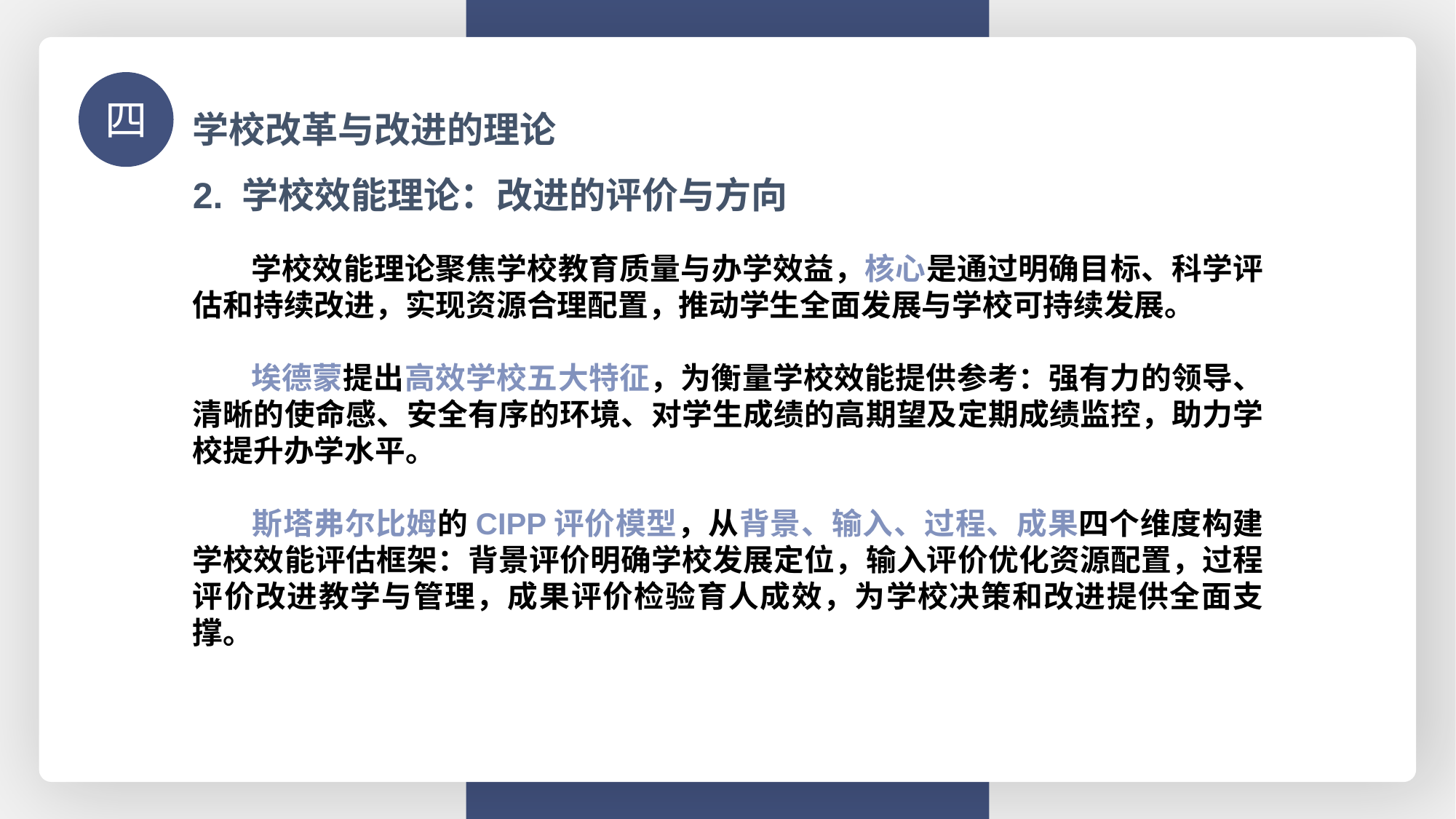

学校改革与改进的理论
四
2. 学校效能理论：改进的评价与方向
        学校效能理论聚焦学校教育质量与办学效益，核心是通过明确目标、科学评估和持续改进，实现资源合理配置，推动学生全面发展与学校可持续发展。

       埃德蒙提出高效学校五大特征，为衡量学校效能提供参考：强有力的领导、清晰的使命感、安全有序的环境、对学生成绩的高期望及定期成绩监控，助力学校提升办学水平。

       斯塔弗尔比姆的CIPP评价模型，从背景、输入、过程、成果四个维度构建学校效能评估框架：背景评价明确学校发展定位，输入评价优化资源配置，过程评价改进教学与管理，成果评价检验育人成效，为学校决策和改进提供全面支撑。